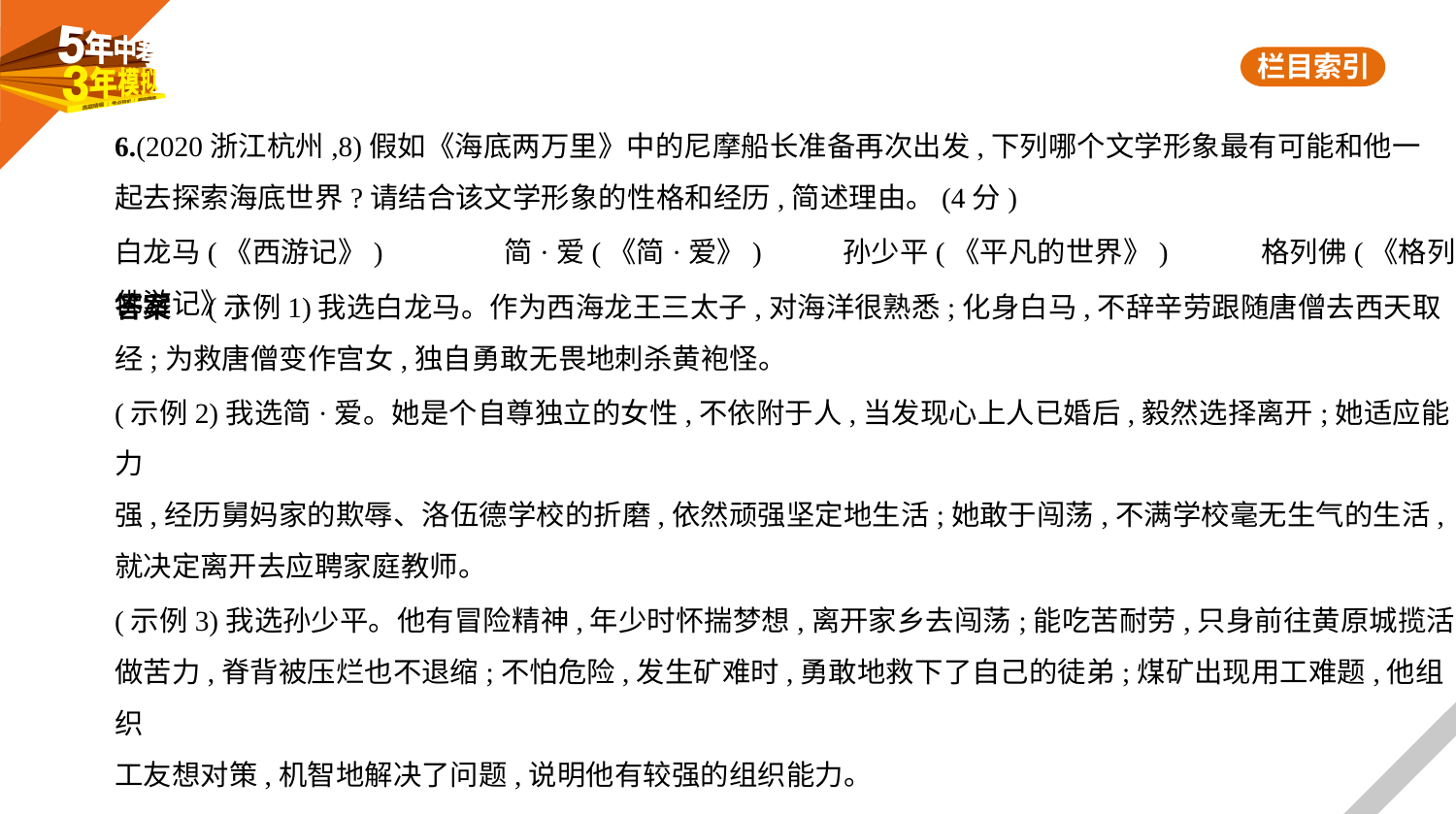

6.(2020浙江杭州,8)假如《海底两万里》中的尼摩船长准备再次出发,下列哪个文学形象最有可能和他一
起去探索海底世界?请结合该文学形象的性格和经历,简述理由。(4分)
白龙马(《西游记》)　　　　简·爱(《简·爱》)	孙少平(《平凡的世界》)　　　格列佛(《格列佛游记》)
答案　(示例1)我选白龙马。作为西海龙王三太子,对海洋很熟悉;化身白马,不辞辛劳跟随唐僧去西天取
经;为救唐僧变作宫女,独自勇敢无畏地刺杀黄袍怪。
(示例2)我选简·爱。她是个自尊独立的女性,不依附于人,当发现心上人已婚后,毅然选择离开;她适应能力
强,经历舅妈家的欺辱、洛伍德学校的折磨,依然顽强坚定地生活;她敢于闯荡,不满学校毫无生气的生活,
就决定离开去应聘家庭教师。
(示例3)我选孙少平。他有冒险精神,年少时怀揣梦想,离开家乡去闯荡;能吃苦耐劳,只身前往黄原城揽活
做苦力,脊背被压烂也不退缩;不怕危险,发生矿难时,勇敢地救下了自己的徒弟;煤矿出现用工难题,他组织
工友想对策,机智地解决了问题,说明他有较强的组织能力。
(示例4)我选格列佛。他从小就有航海梦想,努力学习航海知识;担任过船长,喜欢冒险,有丰富的航海经验,
多次乘船远航;有很强的野外生存能力,曾在荒岛上靠生吃牡蛎和帽贝渡过难关。